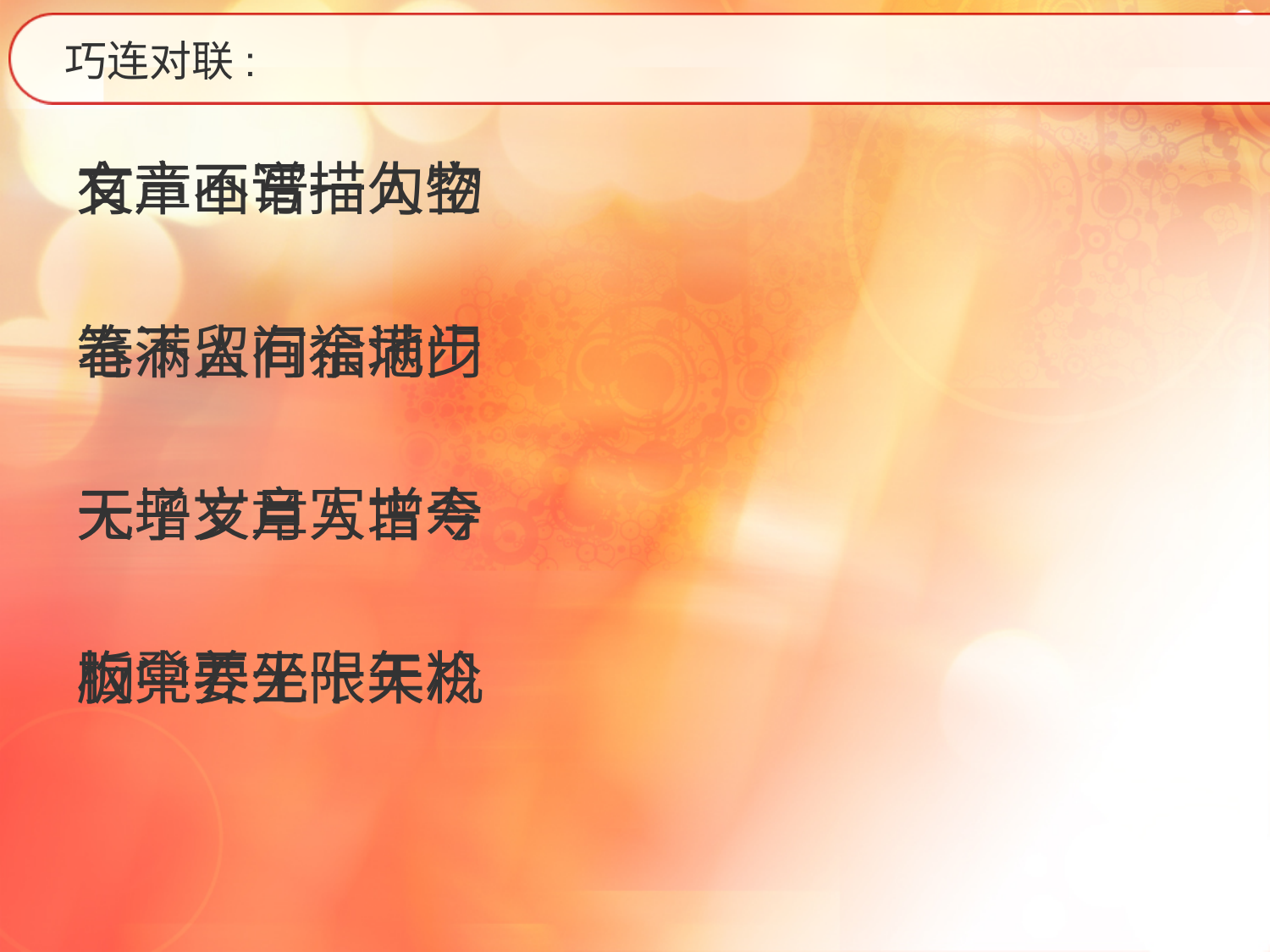

# 巧连对联:
有声画谱描人物

笔不留有余地步

天增岁月人增寿

板凳要坐十年冷
文章不写一句空

春满人间福满门

无子文章写古今

胸中养无限天机